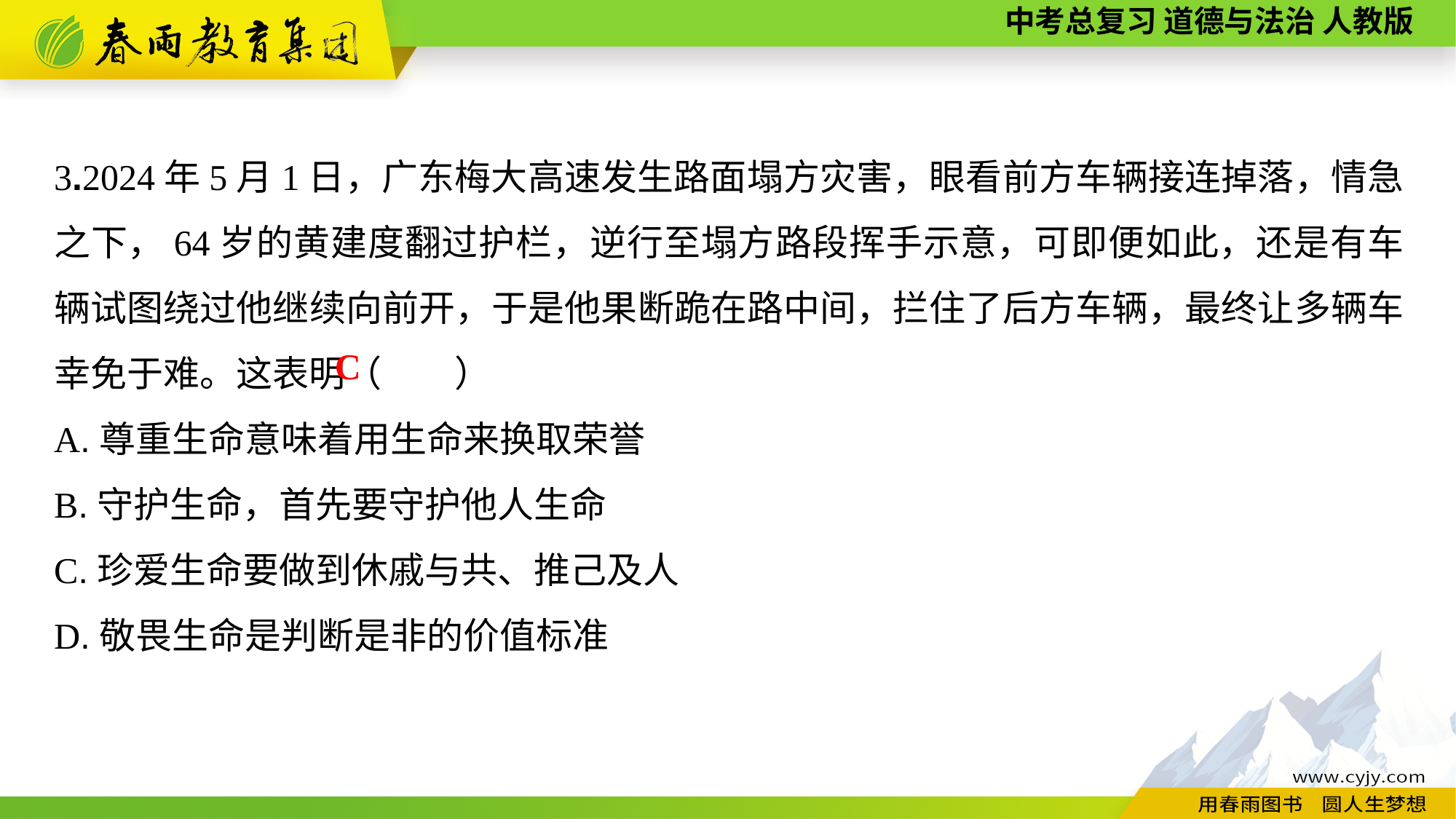

3.2024年5月1日，广东梅大高速发生路面塌方灾害，眼看前方车辆接连掉落，情急之下，64岁的黄建度翻过护栏，逆行至塌方路段挥手示意，可即便如此，还是有车辆试图绕过他继续向前开，于是他果断跪在路中间，拦住了后方车辆，最终让多辆车幸免于难。这表明（　　）
A.尊重生命意味着用生命来换取荣誉
B.守护生命，首先要守护他人生命
C.珍爱生命要做到休戚与共、推己及人
D.敬畏生命是判断是非的价值标准
C